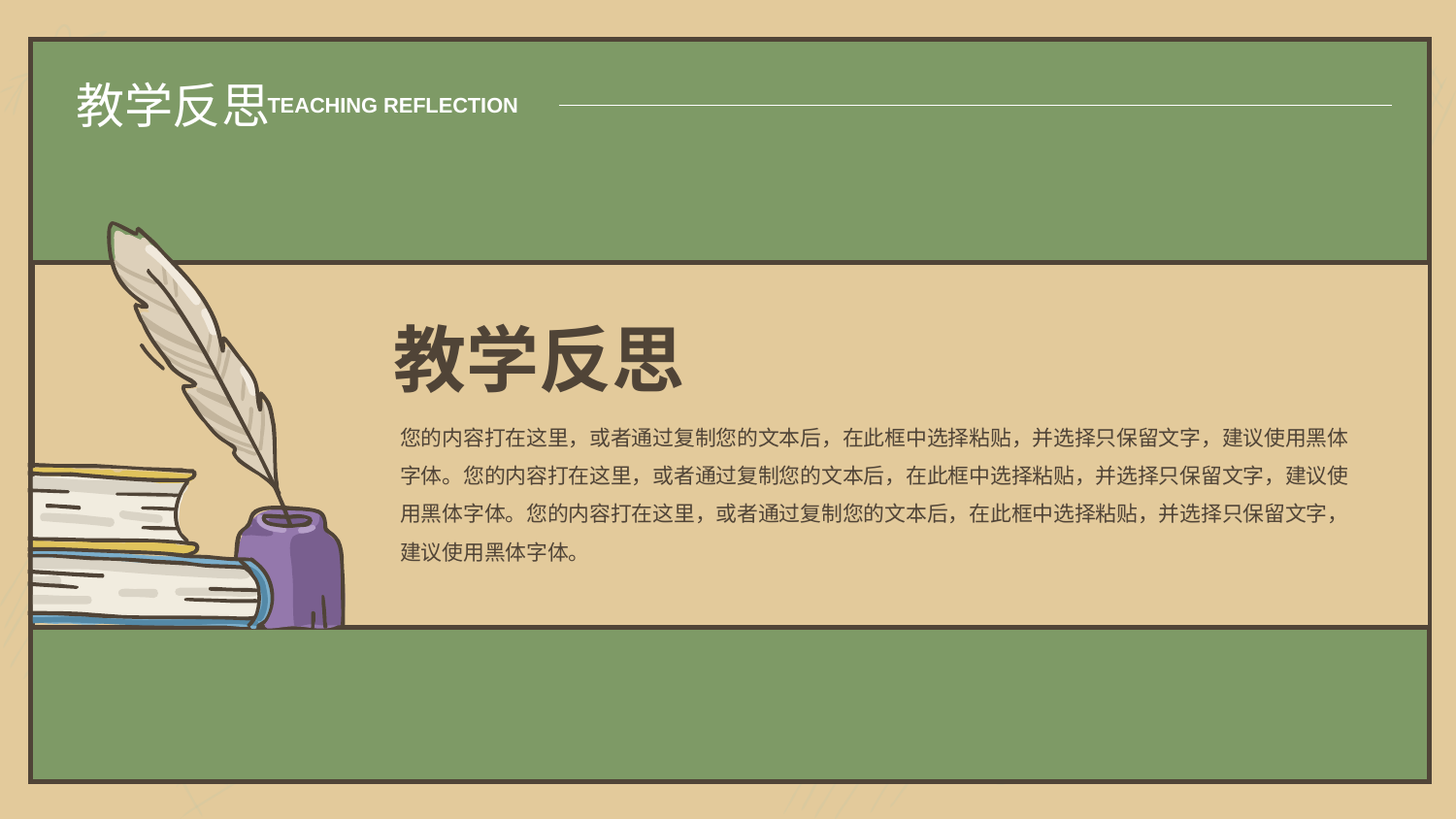

教学反思
TEACHING REFLECTION

教学反思
您的内容打在这里，或者通过复制您的文本后，在此框中选择粘贴，并选择只保留文字，建议使用黑体字体。您的内容打在这里，或者通过复制您的文本后，在此框中选择粘贴，并选择只保留文字，建议使用黑体字体。您的内容打在这里，或者通过复制您的文本后，在此框中选择粘贴，并选择只保留文字，建议使用黑体字体。